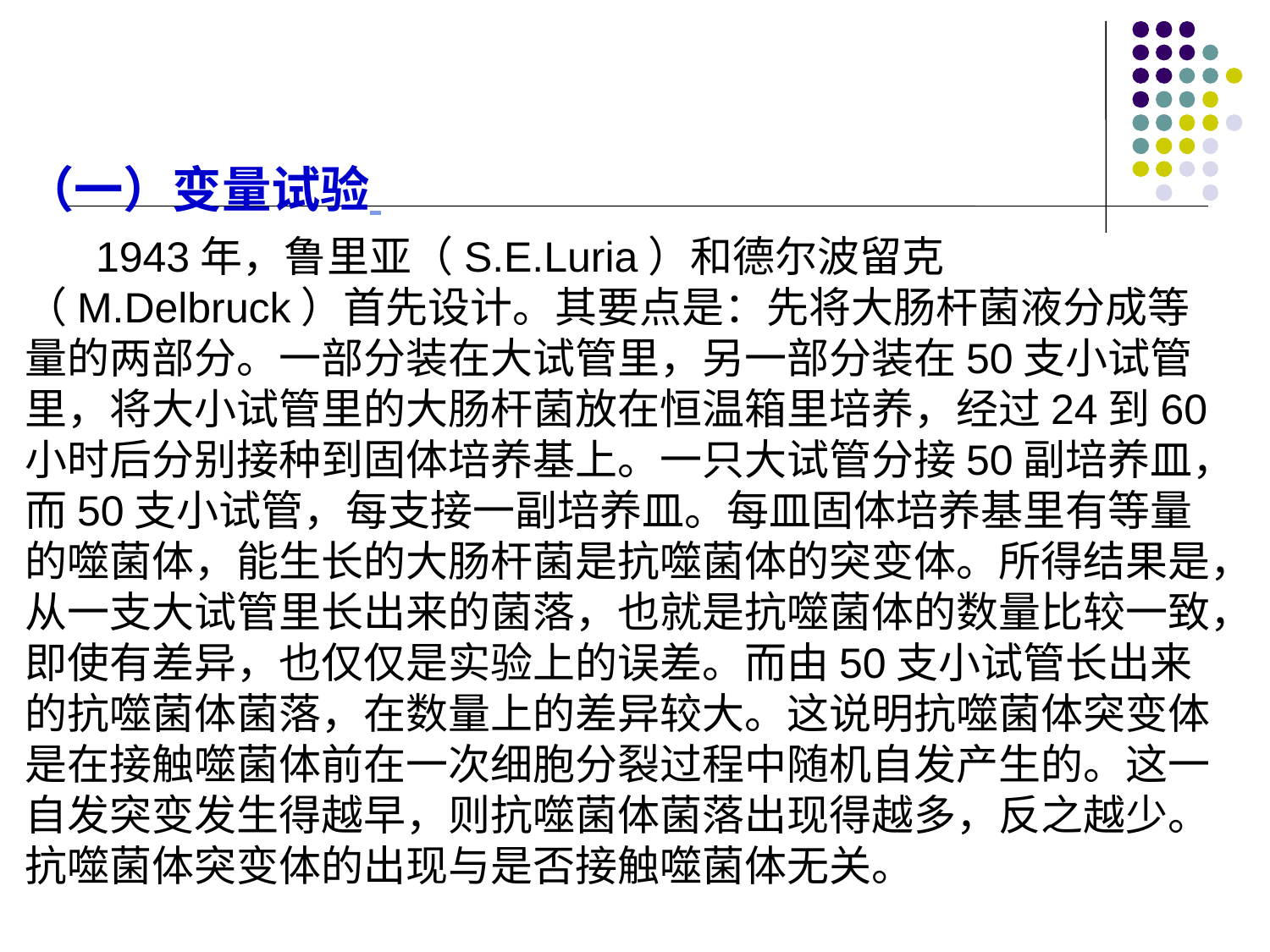

（一）变量试验
      1943年，鲁里亚（S.E.Luria）和德尔波留克（M.Delbruck）首先设计。其要点是：先将大肠杆菌液分成等量的两部分。一部分装在大试管里，另一部分装在50支小试管里，将大小试管里的大肠杆菌放在恒温箱里培养，经过24到60小时后分别接种到固体培养基上。一只大试管分接50副培养皿，而50支小试管，每支接一副培养皿。每皿固体培养基里有等量的噬菌体，能生长的大肠杆菌是抗噬菌体的突变体。所得结果是，从一支大试管里长出来的菌落，也就是抗噬菌体的数量比较一致，即使有差异，也仅仅是实验上的误差。而由50支小试管长出来的抗噬菌体菌落，在数量上的差异较大。这说明抗噬菌体突变体是在接触噬菌体前在一次细胞分裂过程中随机自发产生的。这一自发突变发生得越早，则抗噬菌体菌落出现得越多，反之越少。抗噬菌体突变体的出现与是否接触噬菌体无关。